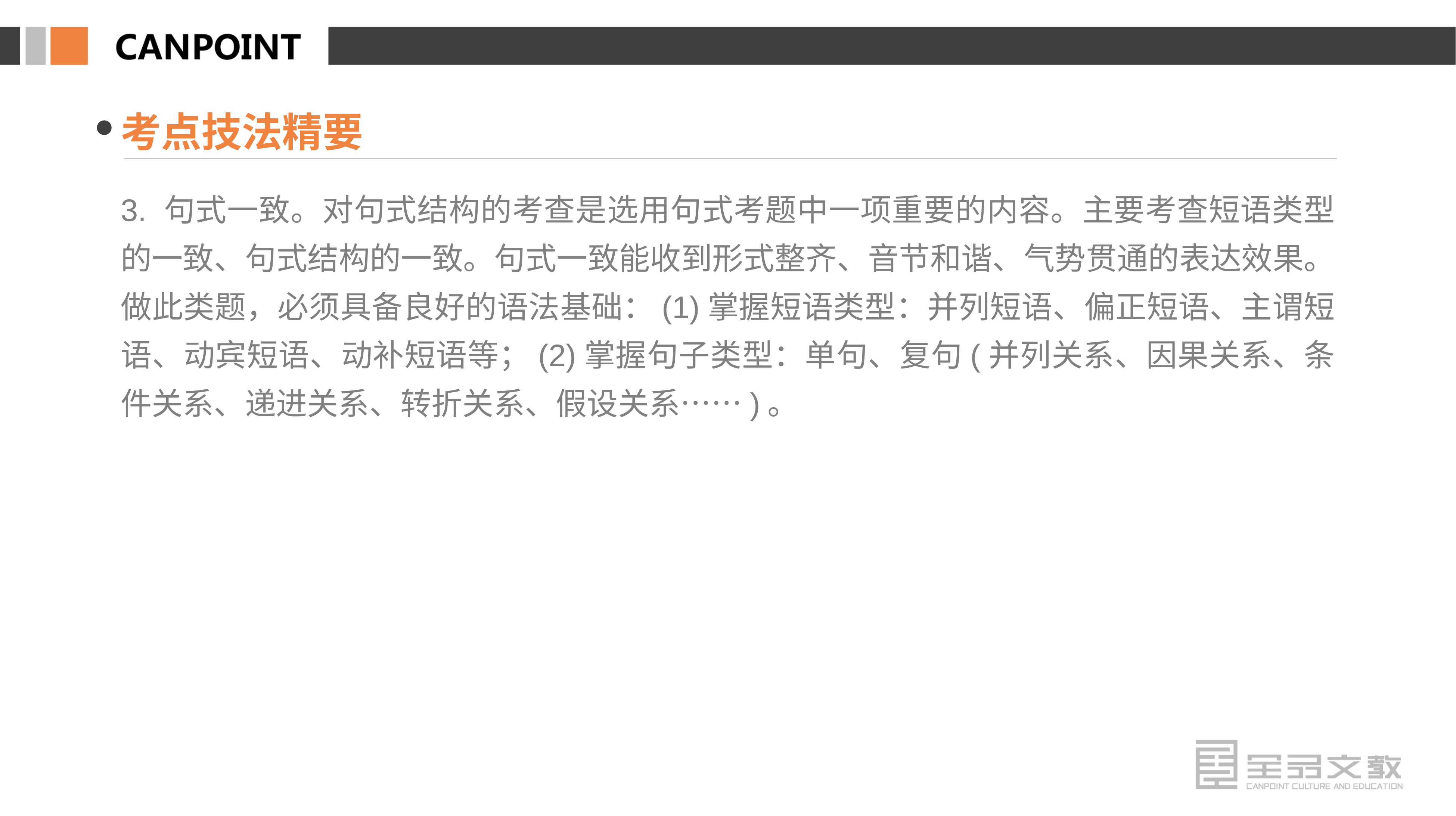

考点技法精要

3. 句式一致。对句式结构的考查是选用句式考题中一项重要的内容。主要考查短语类型的一致、句式结构的一致。句式一致能收到形式整齐、音节和谐、气势贯通的表达效果。做此类题，必须具备良好的语法基础：(1)掌握短语类型：并列短语、偏正短语、主谓短语、动宾短语、动补短语等；(2)掌握句子类型：单句、复句(并列关系、因果关系、条件关系、递进关系、转折关系、假设关系……)。